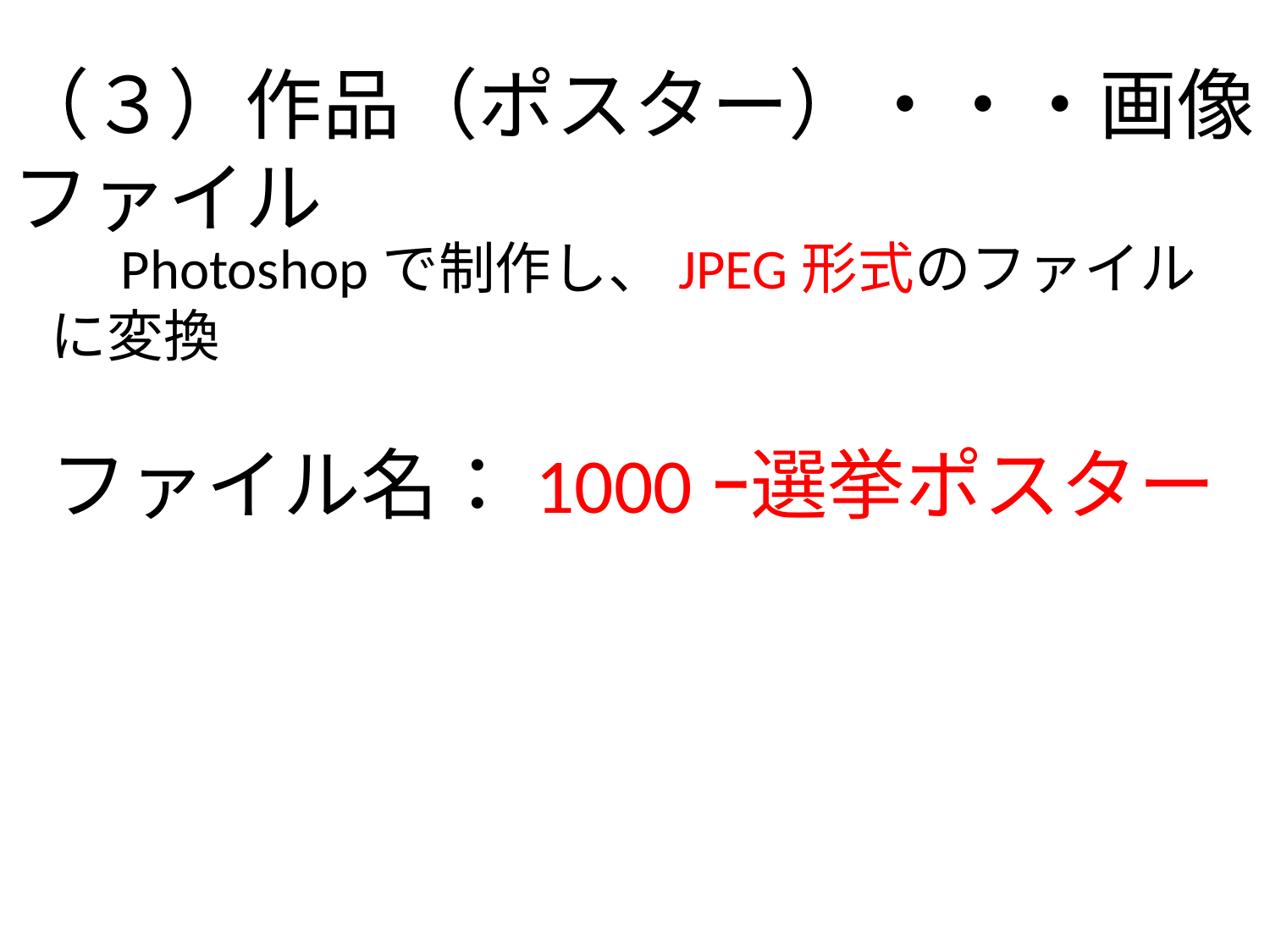

（３）作品（ポスター）・・・画像ファイル
　Photoshopで制作し、JPEG形式のファイルに変換

ファイル名：1000ｰ選挙ポスター